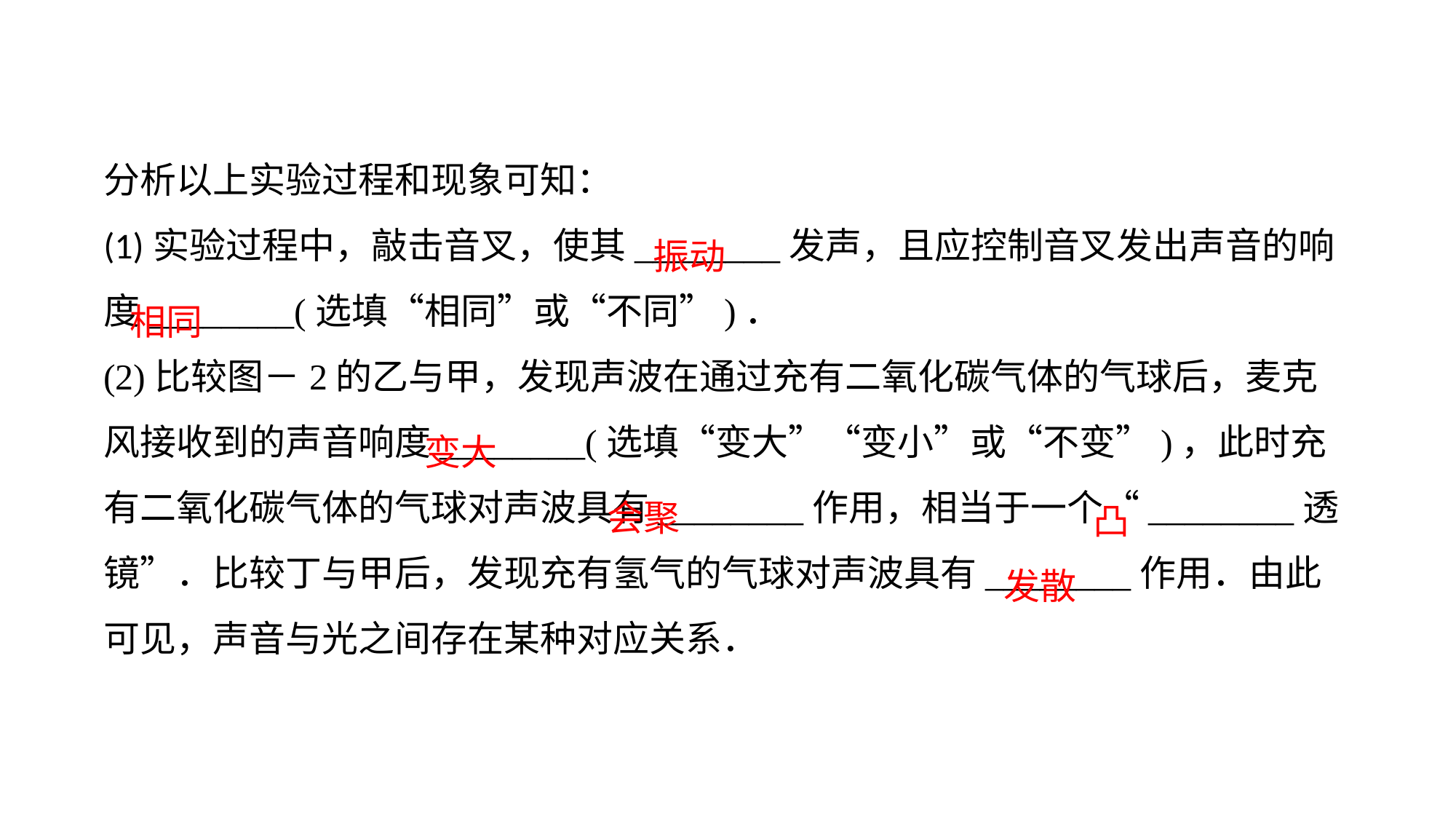

分析以上实验过程和现象可知：(1)实验过程中，敲击音叉，使其________发声，且应控制音叉发出声音的响度________(选填“相同”或“不同”)．
(2)比较图－2的乙与甲，发现声波在通过充有二氧化碳气体的气球后，麦克风接收到的声音响度________(选填“变大”“变小”或“不变”)，此时充有二氧化碳气体的气球对声波具有________作用，相当于一个“________透镜”．比较丁与甲后，发现充有氢气的气球对声波具有________作用．由此可见，声音与光之间存在某种对应关系．
振动
相同
变大
会聚
凸
发散